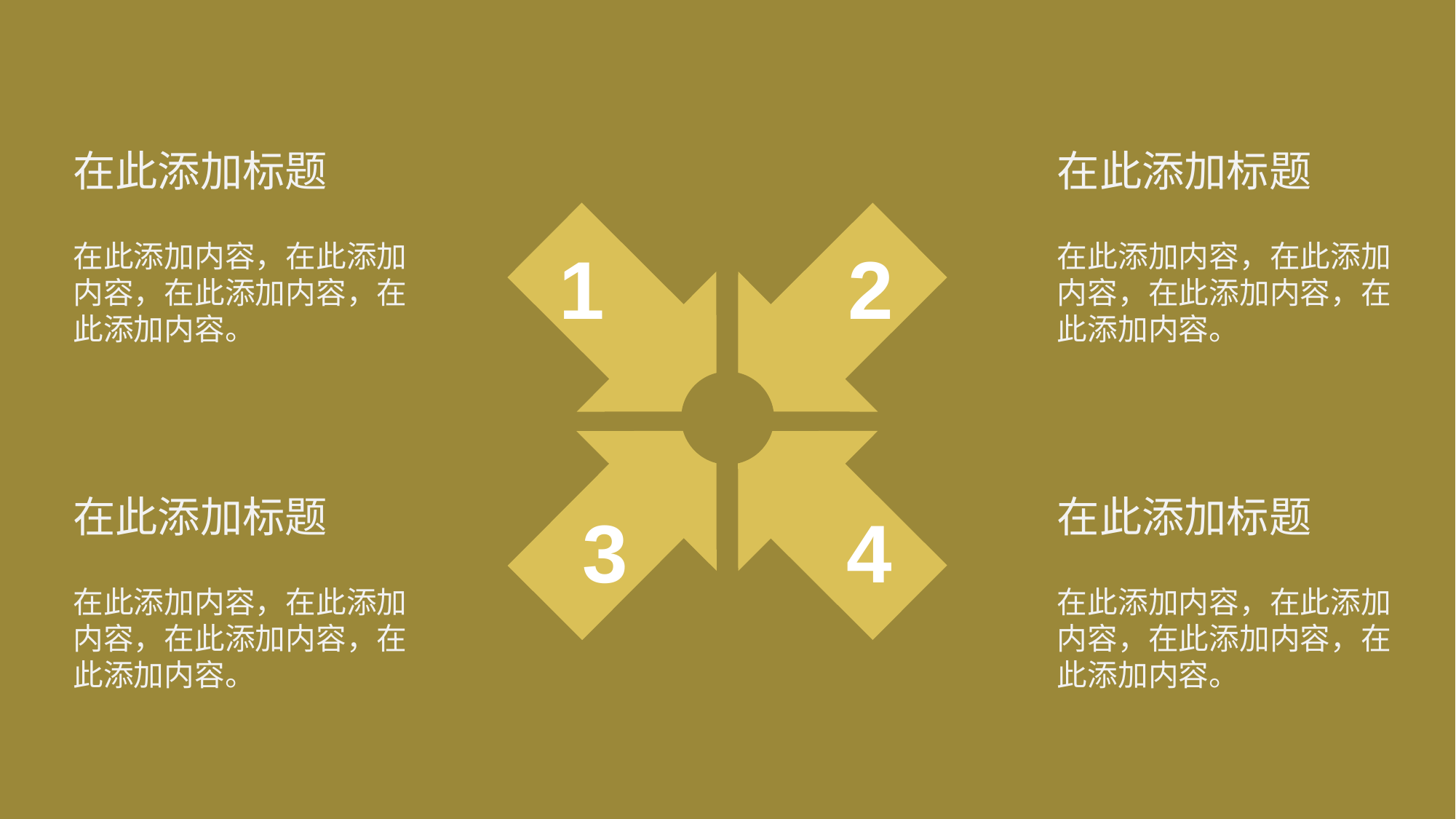

在此添加标题
在此添加标题

在此添加内容，在此添加内容，在此添加内容，在此添加内容。
1
2
在此添加内容，在此添加内容，在此添加内容，在此添加内容。

在此添加标题
在此添加标题
3
4
在此添加内容，在此添加内容，在此添加内容，在此添加内容。
在此添加内容，在此添加内容，在此添加内容，在此添加内容。